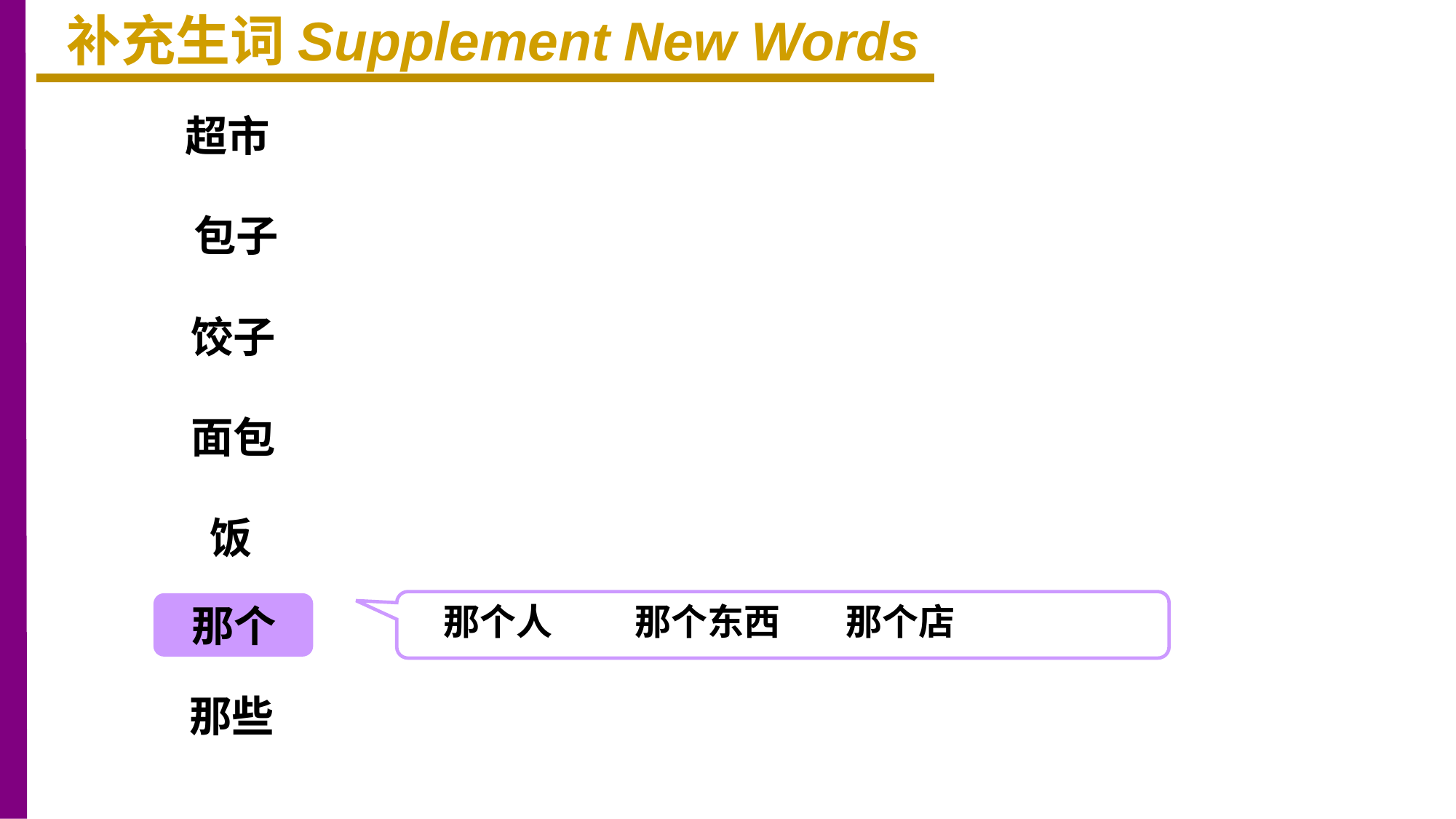

补充生词Supplement New Words
超市
包子
饺子
面包
饭

那个人          那个东西        那个店
那个
那些